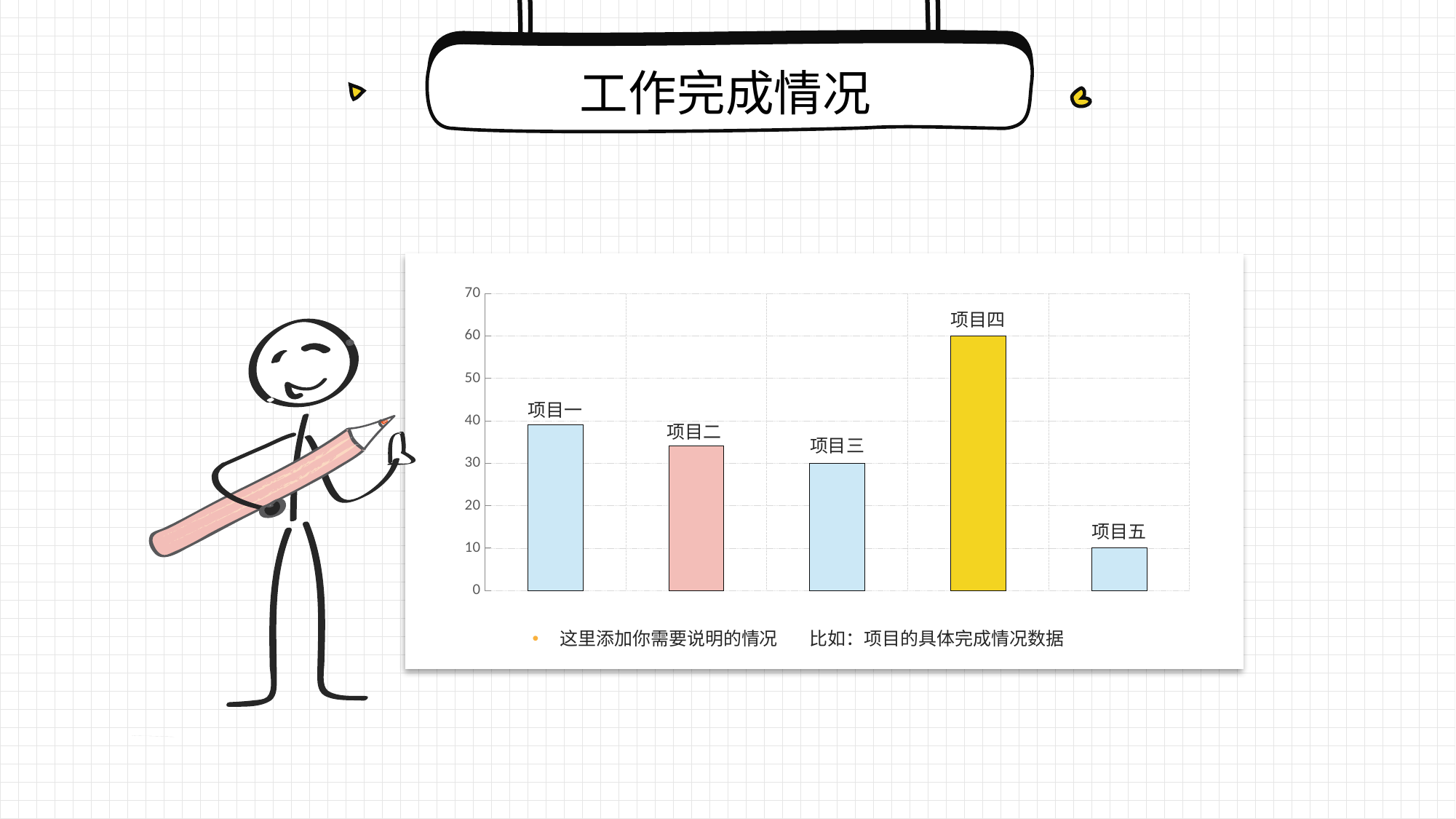

工作完成情况

### Chart

| Category | 계열 1 |
|---|---|
| 天天果园 | 39.0 |
| 顺丰优选 | 34.0 |
| 一米鲜&我买网 | 30.0 |
| 生鲜微商 | 60.0 |
| 其他 | 10.0 |

这里添加你需要说明的情况        比如：项目的具体完成情况数据